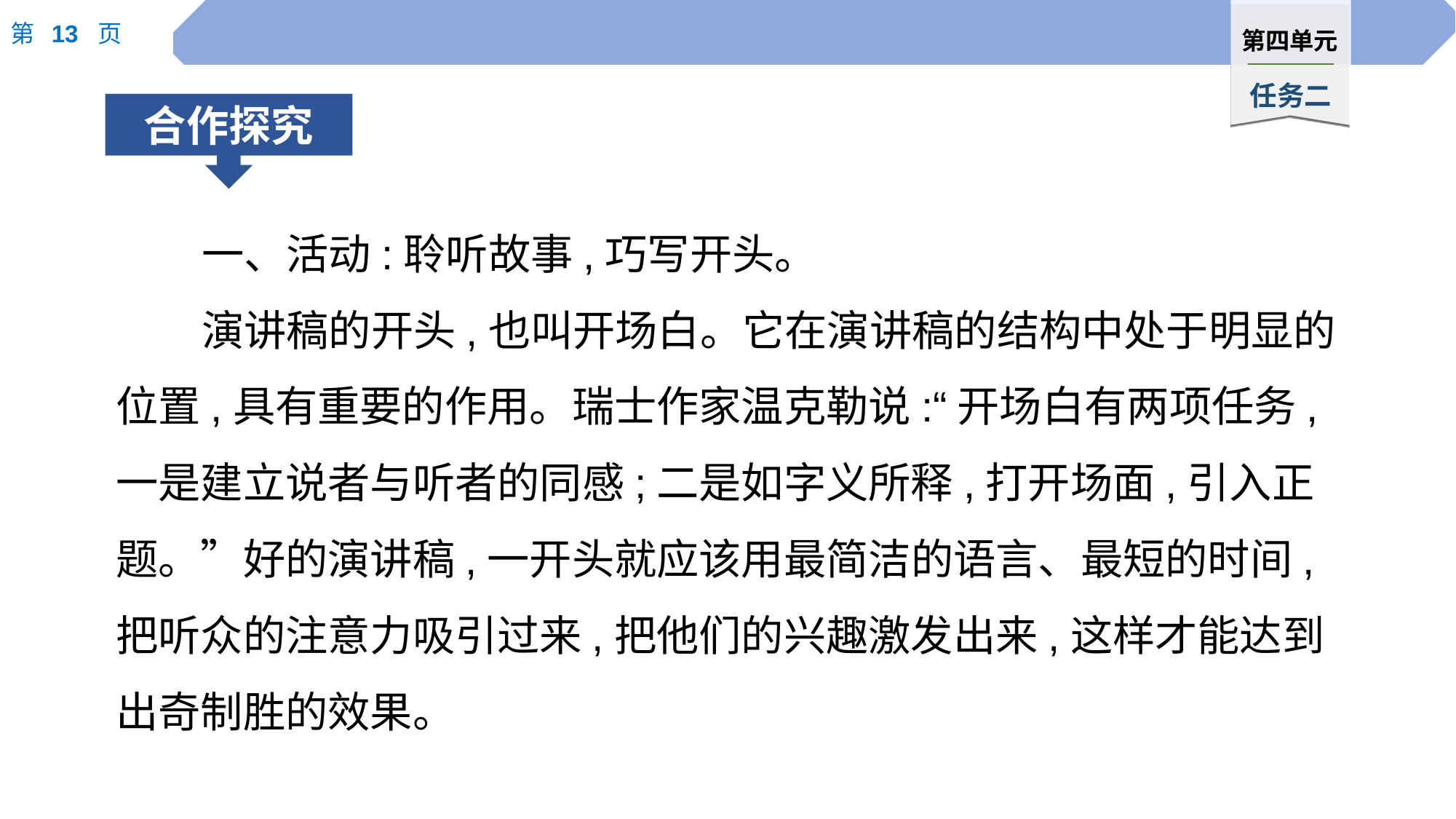

一、活动:聆听故事,巧写开头。
演讲稿的开头,也叫开场白。它在演讲稿的结构中处于明显的位置,具有重要的作用。瑞士作家温克勒说:“开场白有两项任务,一是建立说者与听者的同感;二是如字义所释,打开场面,引入正题。”好的演讲稿,一开头就应该用最简洁的语言、最短的时间,把听众的注意力吸引过来,把他们的兴趣激发出来,这样才能达到出奇制胜的效果。